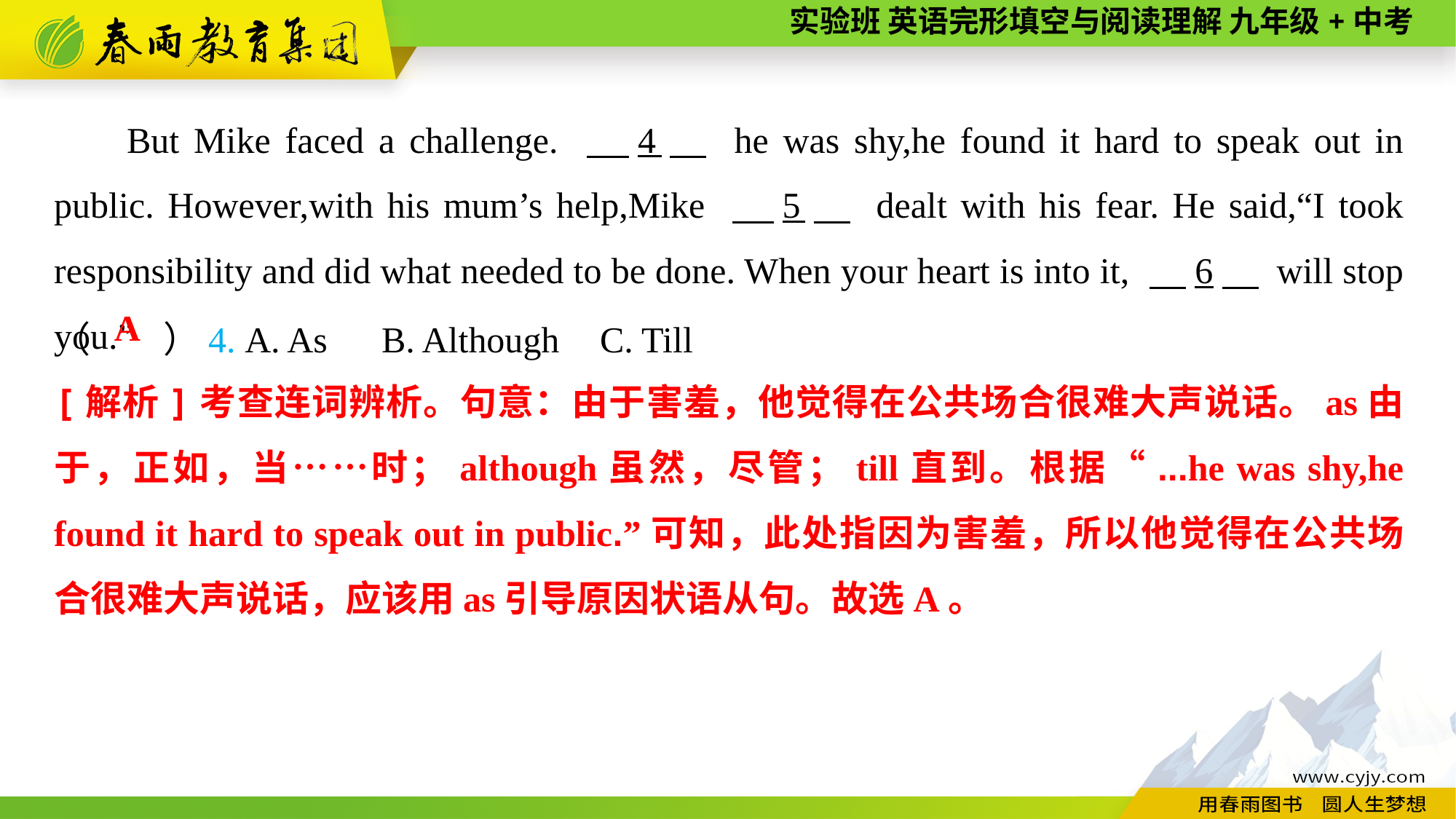

But Mike faced a challenge. 　4　 he was shy,he found it hard to speak out in public. However,with his mum’s help,Mike 　5　 dealt with his fear. He said,“I took responsibility and did what needed to be done. When your heart is into it, 　6　 will stop you.”
（　　）4. A. As	B. Although	C. Till
A
[解析]考查连词辨析。句意：由于害羞，他觉得在公共场合很难大声说话。as由于，正如，当……时；although虽然，尽管；till直到。根据“...he was shy,he found it hard to speak out in public.”可知，此处指因为害羞，所以他觉得在公共场合很难大声说话，应该用as引导原因状语从句。故选A。